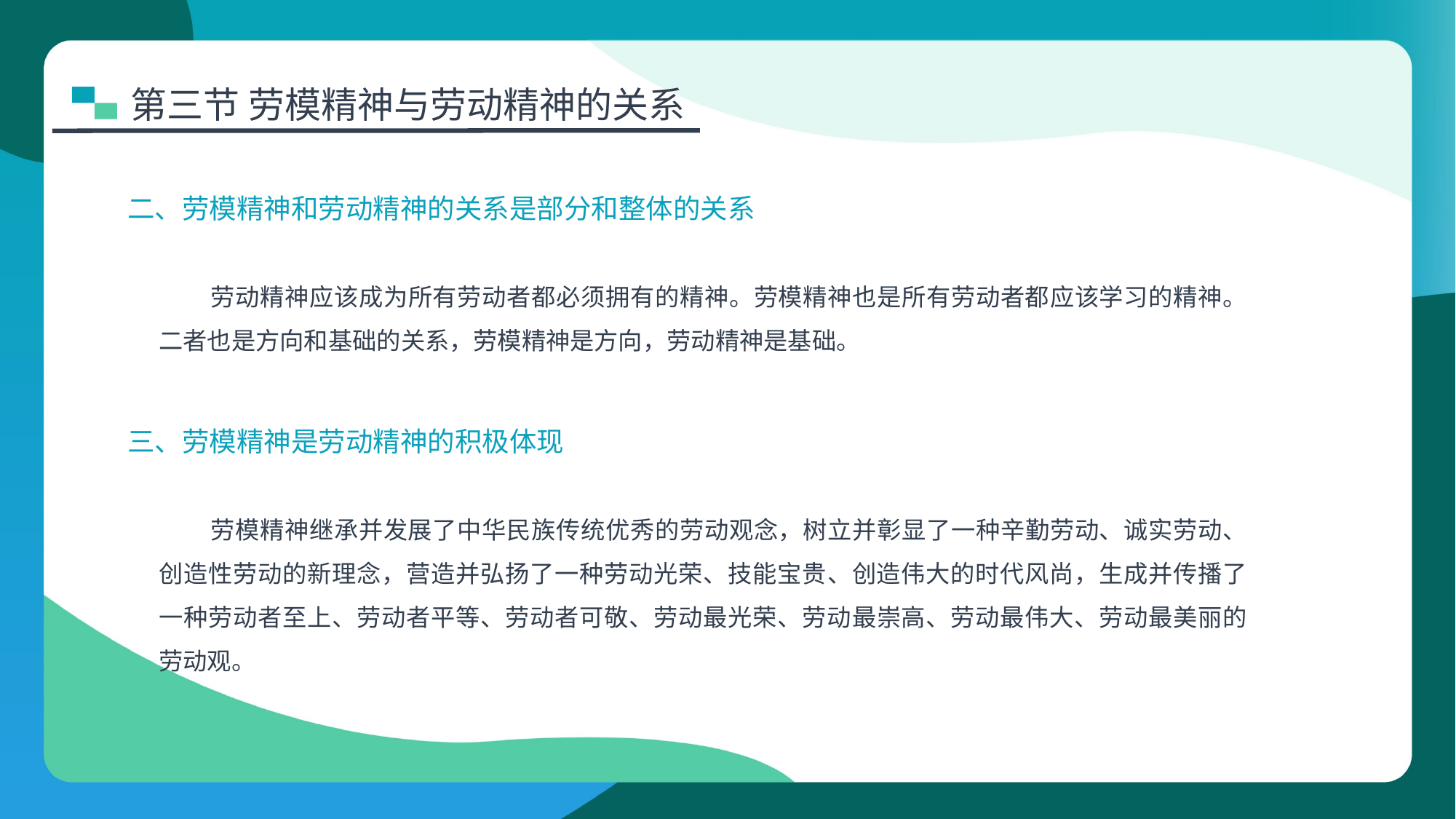

第三节 劳模精神与劳动精神的关系

二、劳模精神和劳动精神的关系是部分和整体的关系
劳动精神应该成为所有劳动者都必须拥有的精神。劳模精神也是所有劳动者都应该学习的精神。二者也是方向和基础的关系，劳模精神是方向，劳动精神是基础。
三、劳模精神是劳动精神的积极体现
劳模精神继承并发展了中华民族传统优秀的劳动观念，树立并彰显了一种辛勤劳动、诚实劳动、创造性劳动的新理念，营造并弘扬了一种劳动光荣、技能宝贵、创造伟大的时代风尚，生成并传播了一种劳动者至上、劳动者平等、劳动者可敬、劳动最光荣、劳动最崇高、劳动最伟大、劳动最美丽的劳动观。